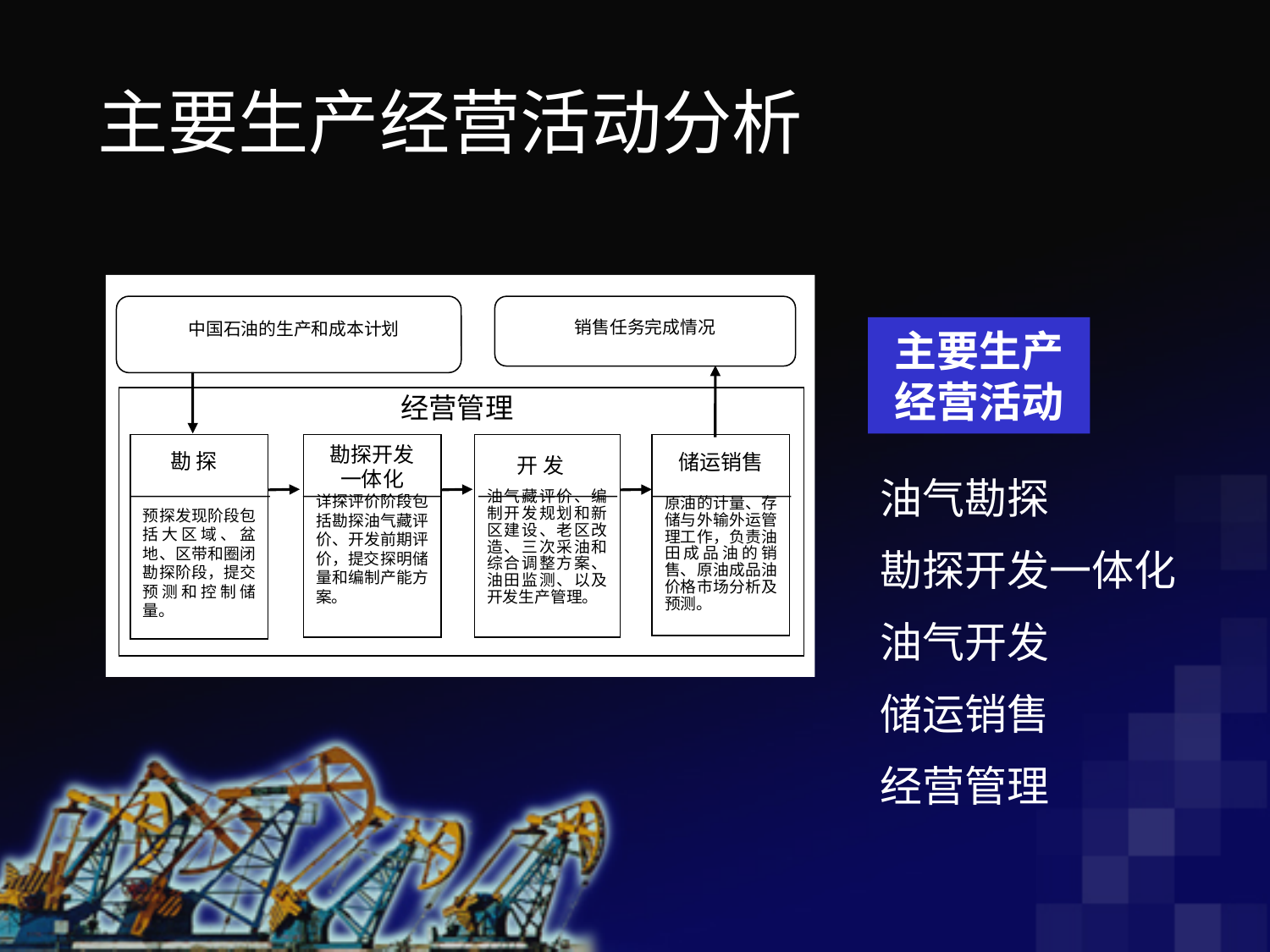

主要生产经营活动分析

销售任务完成情况

中国石油的生产和成本计划

预探发现阶段包括大区域、盆地、区带和圈闭勘探阶段，提交预测和控制储量。

勘探开发
一体化
详探评价阶段包括勘探油气藏评价、开发前期评价，提交探明储量和编制产能方案。

油气藏评价、编制开发规划和新区建设、老区改造、三次采油和综合调整方案、油田监测、以及开发生产管理。

原油的计量、存储与外输外运管理工作，负责油田成品油的销售、原油成品油价格市场分析及预测。

勘 探

储运销售

开 发

主要生产
经营活动
经营管理
油气勘探
勘探开发一体化
油气开发
储运销售
经营管理